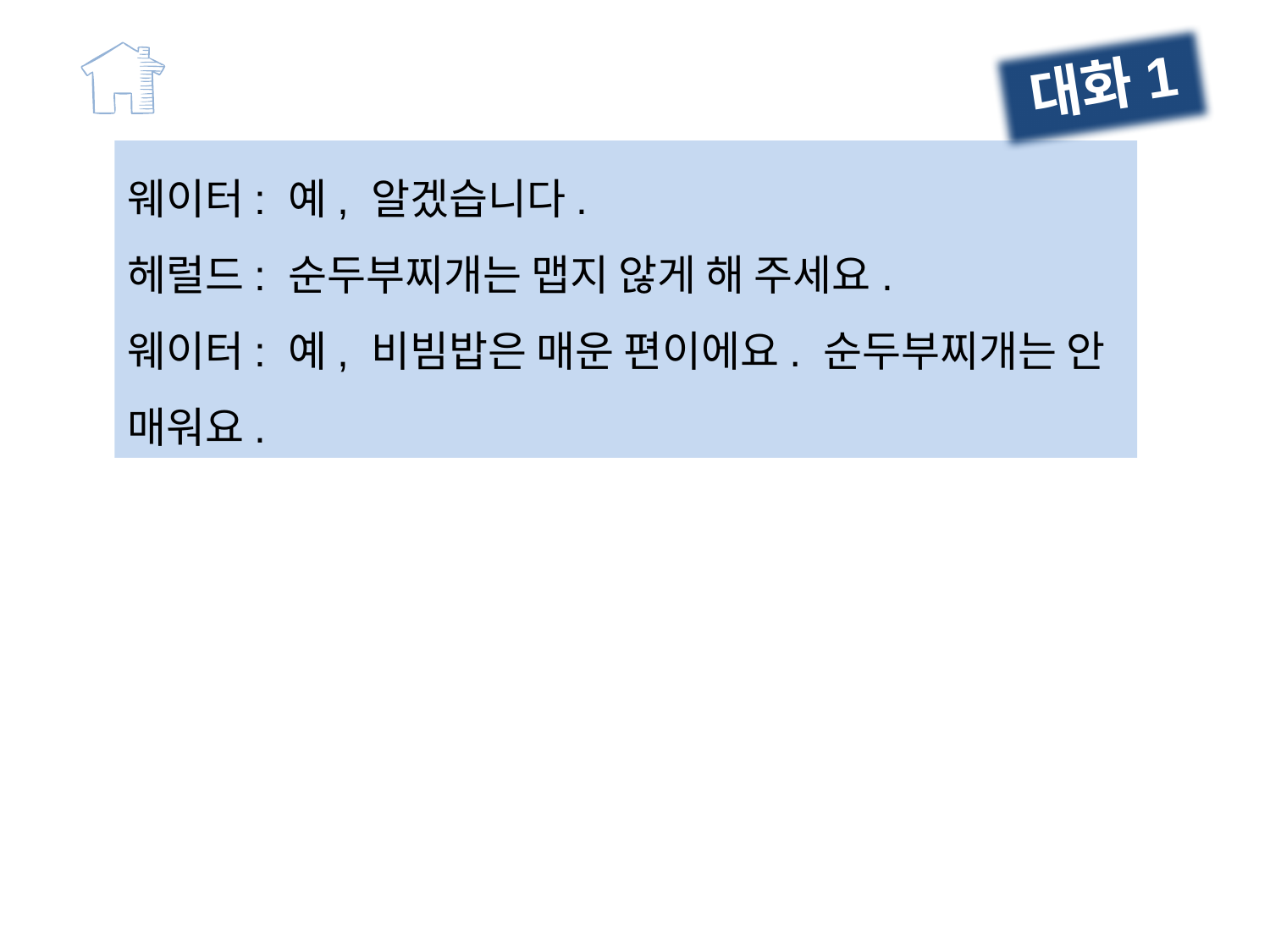

대화1

웨이터: 예, 알겠습니다.
헤럴드: 순두부찌개는 맵지 않게 해 주세요.
웨이터: 예, 비빔밥은 매운 편이에요. 순두부찌개는 안 매워요.